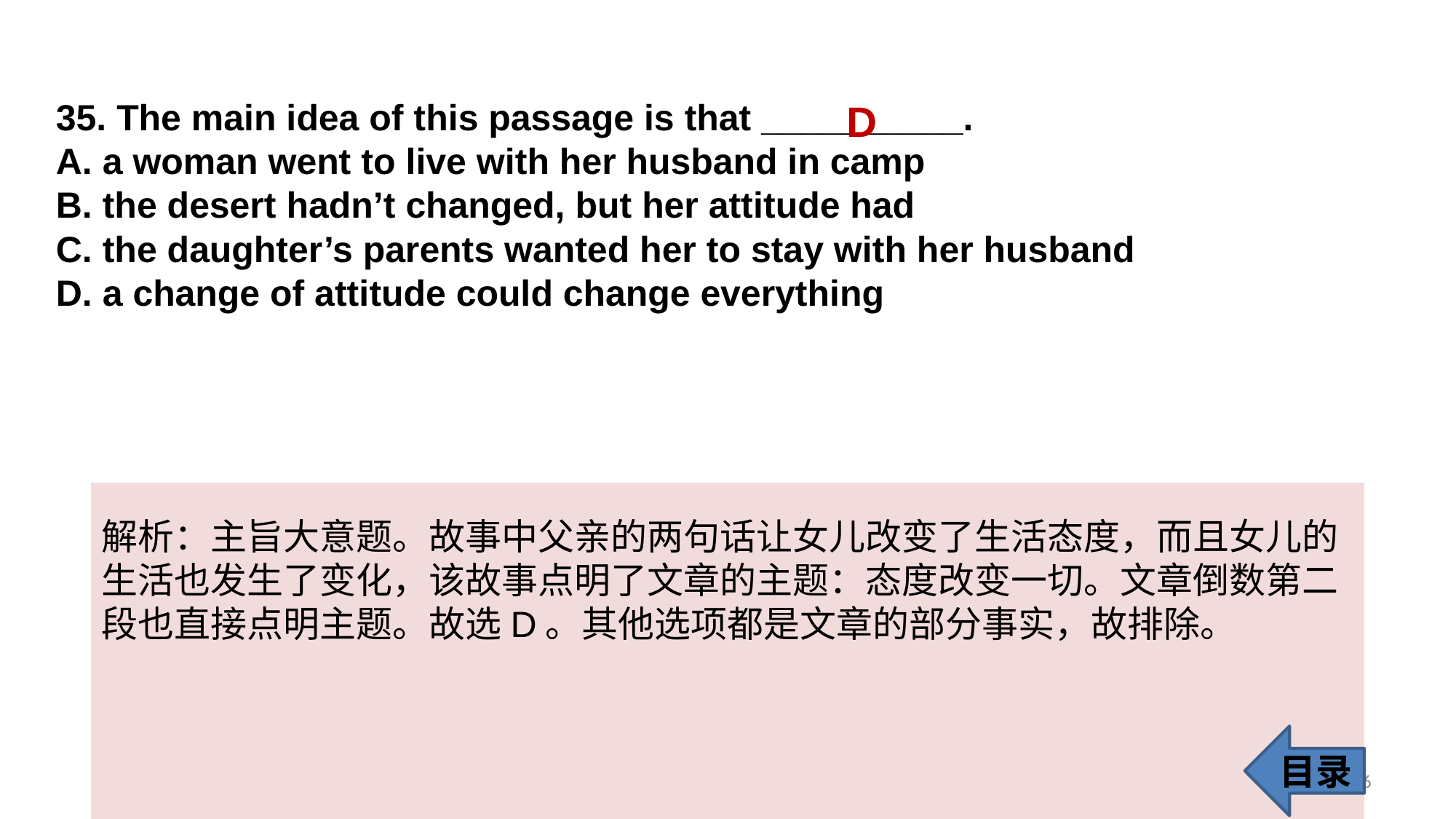

35. The main idea of this passage is that __________.
A. a woman went to live with her husband in camp
B. the desert hadn’t changed, but her attitude had
C. the daughter’s parents wanted her to stay with her husband
D. a change of attitude could change everything
D

解析：主旨大意题。故事中父亲的两句话让女儿改变了生活态度，而且女儿的生活也发生了变化，该故事点明了文章的主题：态度改变一切。文章倒数第二段也直接点明主题。故选D。其他选项都是文章的部分事实，故排除。
目录
36